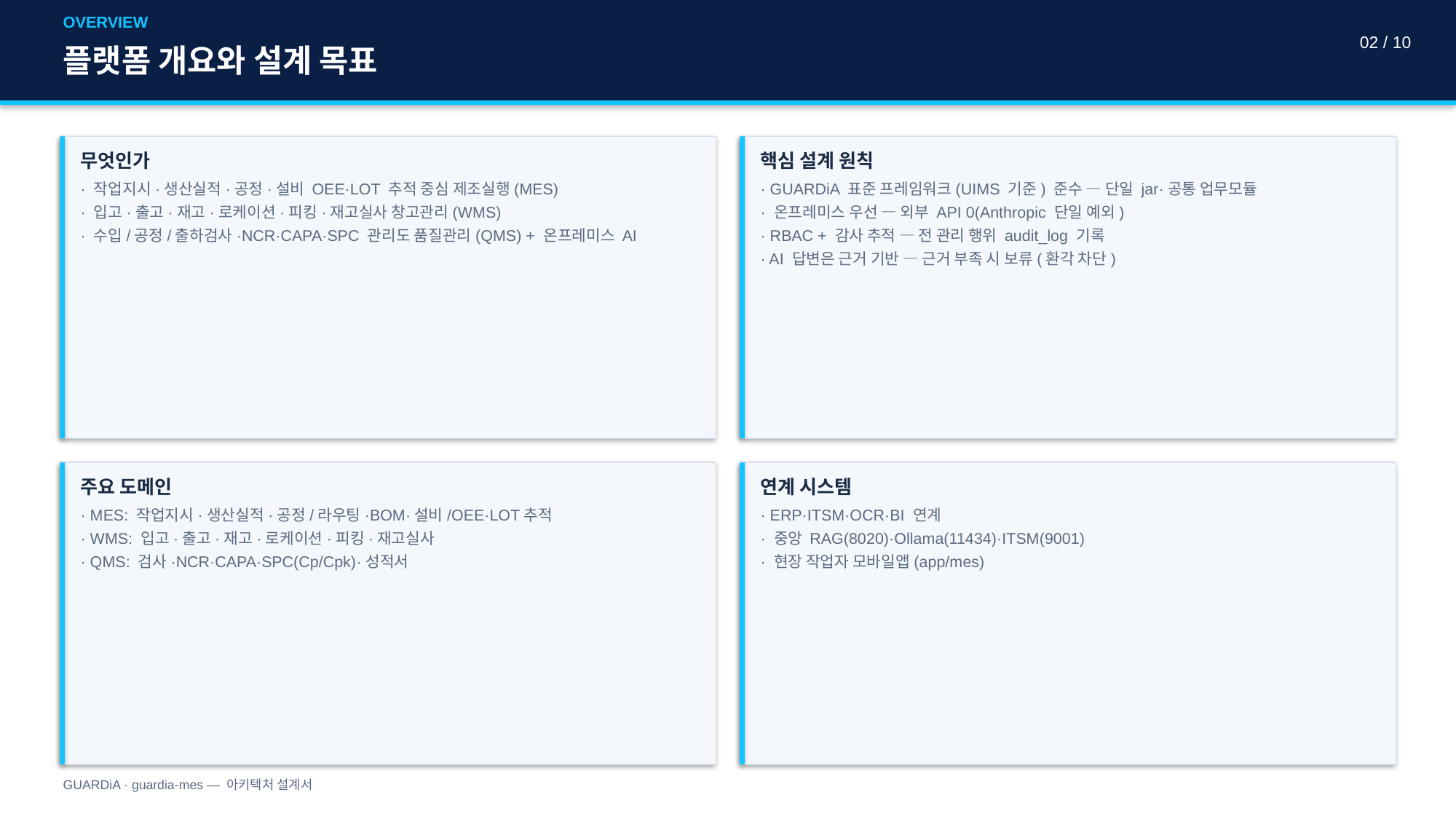

OVERVIEW
02 / 10
플랫폼 개요와 설계 목표

무엇인가
· 작업지시·생산실적·공정·설비 OEE·LOT 추적 중심 제조실행(MES)
· 입고·출고·재고·로케이션·피킹·재고실사 창고관리(WMS)
· 수입/공정/출하검사·NCR·CAPA·SPC 관리도 품질관리(QMS) + 온프레미스 AI
핵심 설계 원칙
· GUARDiA 표준 프레임워크(UIMS 기준) 준수 — 단일 jar·공통 업무모듈
· 온프레미스 우선 — 외부 API 0(Anthropic 단일 예외)
· RBAC + 감사 추적 — 전 관리 행위 audit_log 기록
· AI 답변은 근거 기반 — 근거 부족 시 보류(환각 차단)

주요 도메인
· MES: 작업지시·생산실적·공정/라우팅·BOM·설비/OEE·LOT추적
· WMS: 입고·출고·재고·로케이션·피킹·재고실사
· QMS: 검사·NCR·CAPA·SPC(Cp/Cpk)·성적서
연계 시스템
· ERP·ITSM·OCR·BI 연계
· 중앙 RAG(8020)·Ollama(11434)·ITSM(9001)
· 현장 작업자 모바일앱(app/mes)
GUARDiA · guardia-mes — 아키텍처 설계서